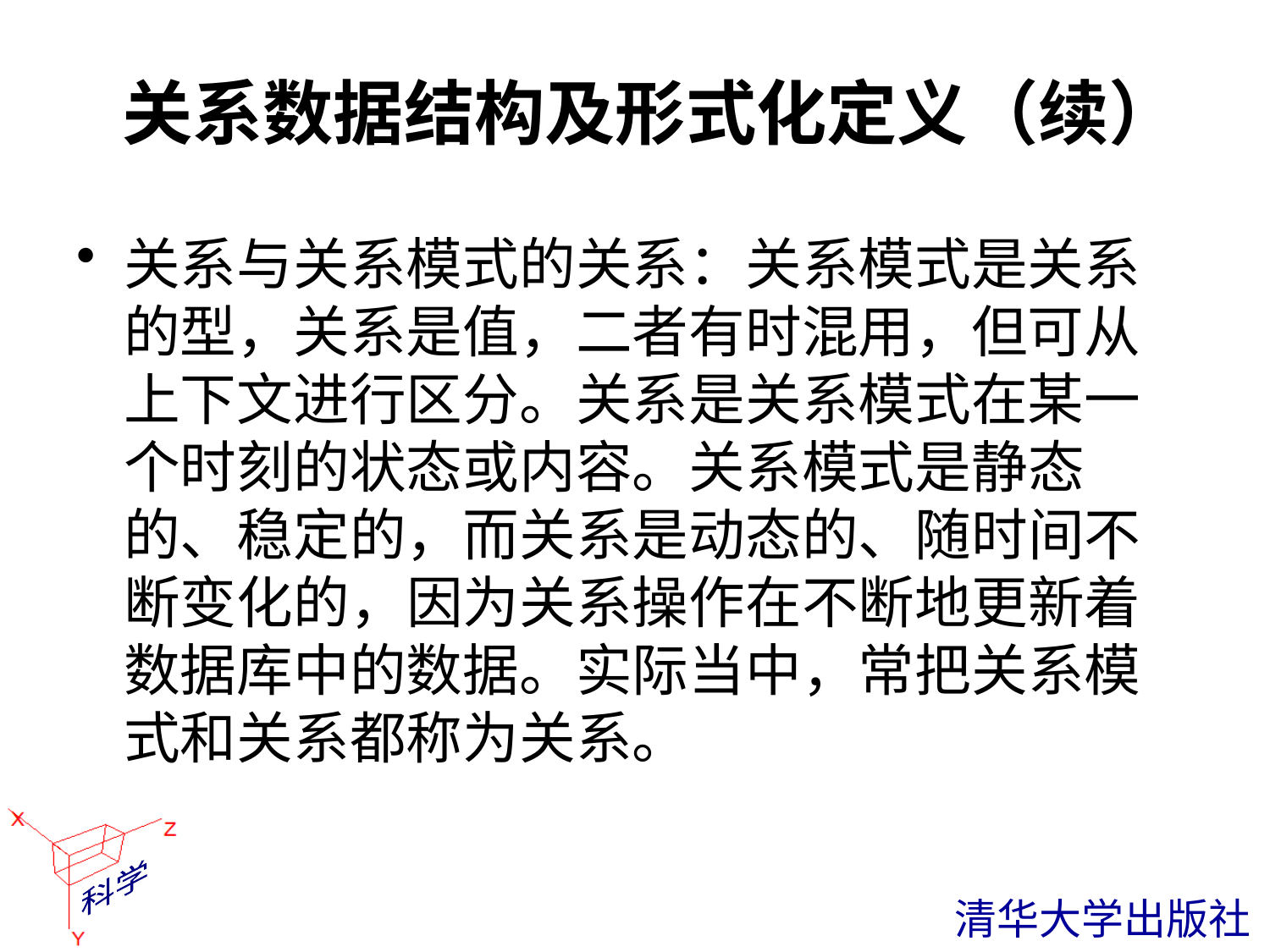

# 关系数据结构及形式化定义（续）
关系与关系模式的关系：关系模式是关系的型，关系是值，二者有时混用，但可从上下文进行区分。关系是关系模式在某一个时刻的状态或内容。关系模式是静态的、稳定的，而关系是动态的、随时间不断变化的，因为关系操作在不断地更新着数据库中的数据。实际当中，常把关系模式和关系都称为关系。
      清华大学出版社